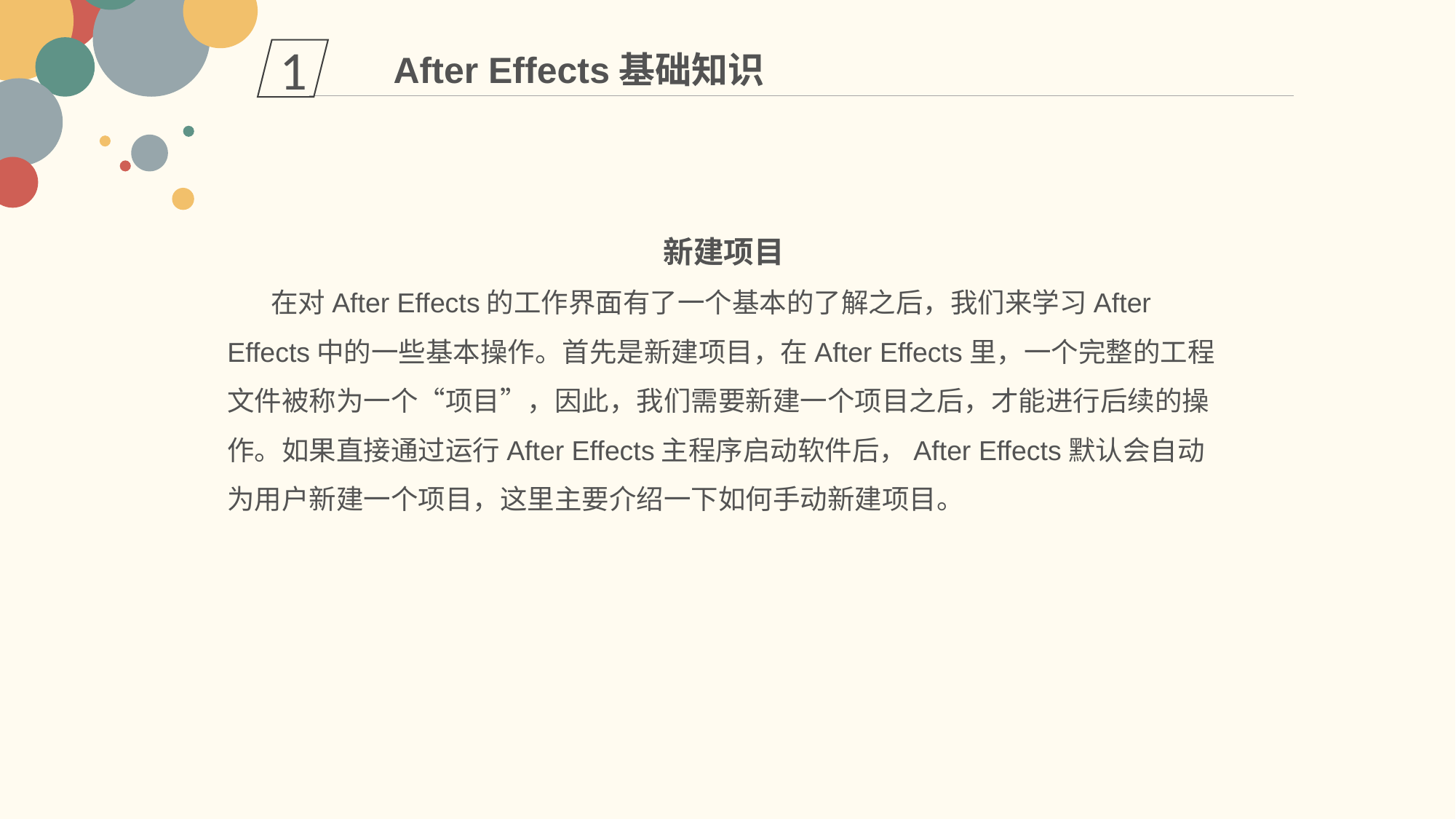

1
After Effects基础知识
新建项目
      在对After Effects的工作界面有了一个基本的了解之后，我们来学习After Effects中的一些基本操作。首先是新建项目，在After Effects里，一个完整的工程文件被称为一个“项目”，因此，我们需要新建一个项目之后，才能进行后续的操作。如果直接通过运行After Effects主程序启动软件后，After Effects默认会自动为用户新建一个项目，这里主要介绍一下如何手动新建项目。